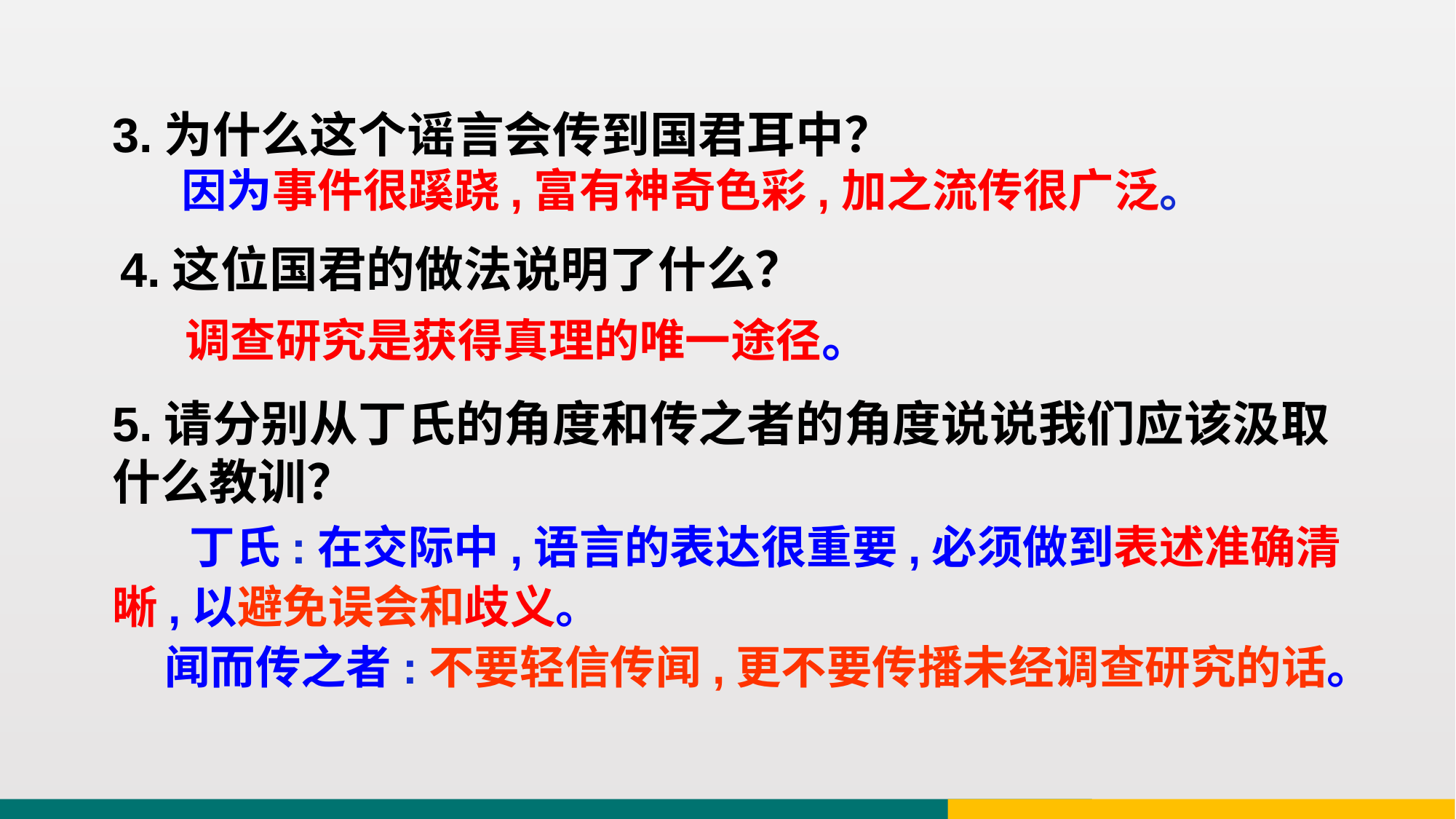

3.为什么这个谣言会传到国君耳中？
    因为事件很蹊跷,富有神奇色彩,加之流传很广泛。
4.这位国君的做法说明了什么？
    调查研究是获得真理的唯一途径。
5.请分别从丁氏的角度和传之者的角度说说我们应该汲取什么教训？
       丁氏:在交际中,语言的表达很重要,必须做到表述准确清晰,以避免误会和歧义。
    闻而传之者:不要轻信传闻,更不要传播未经调查研究的话。